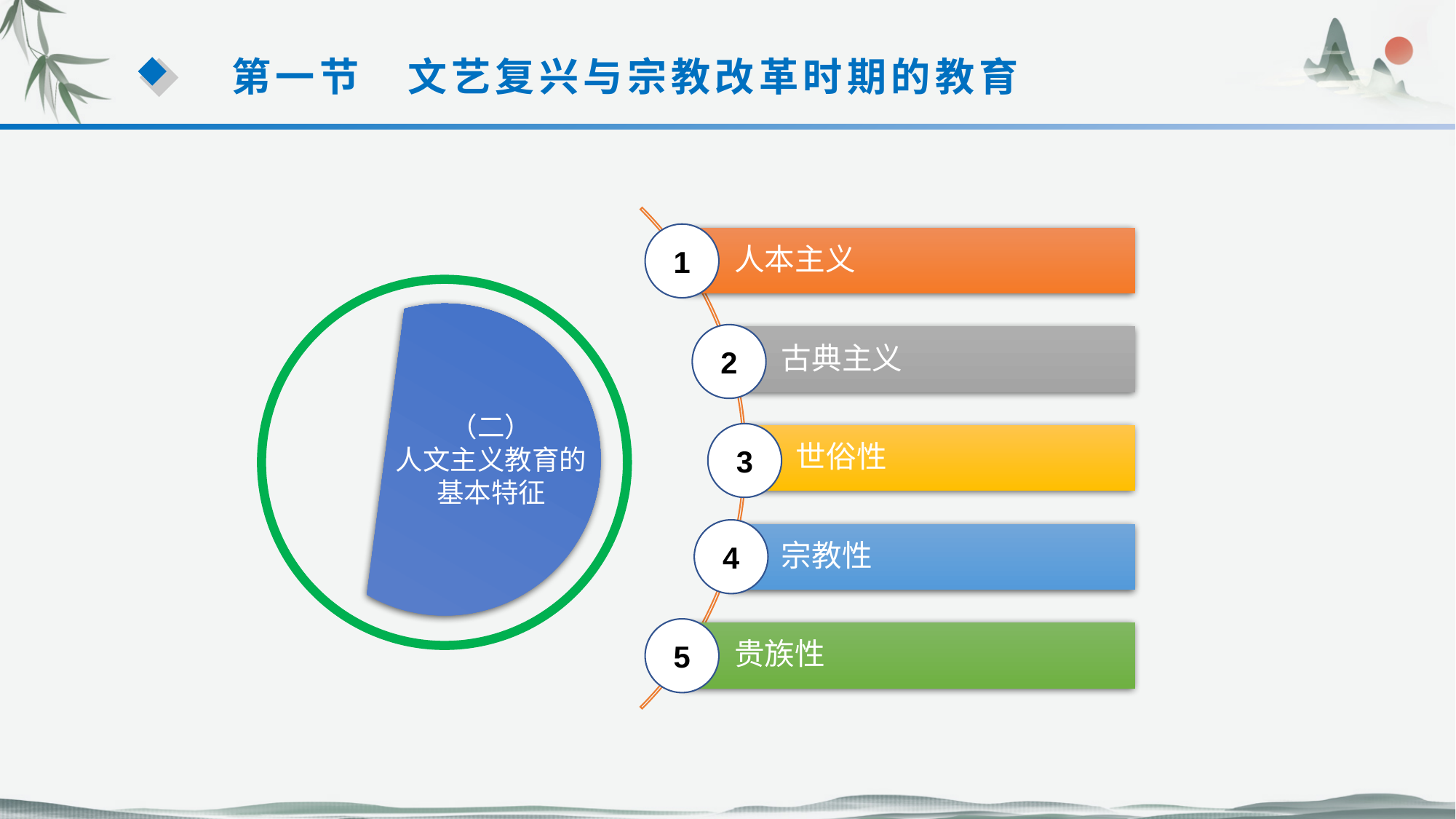

第一节　文艺复兴与宗教改革时期的教育

1
人本主义

2
古典主义
（二）
人文主义教育的基本特征
3
世俗性
4
宗教性
5
贵族性